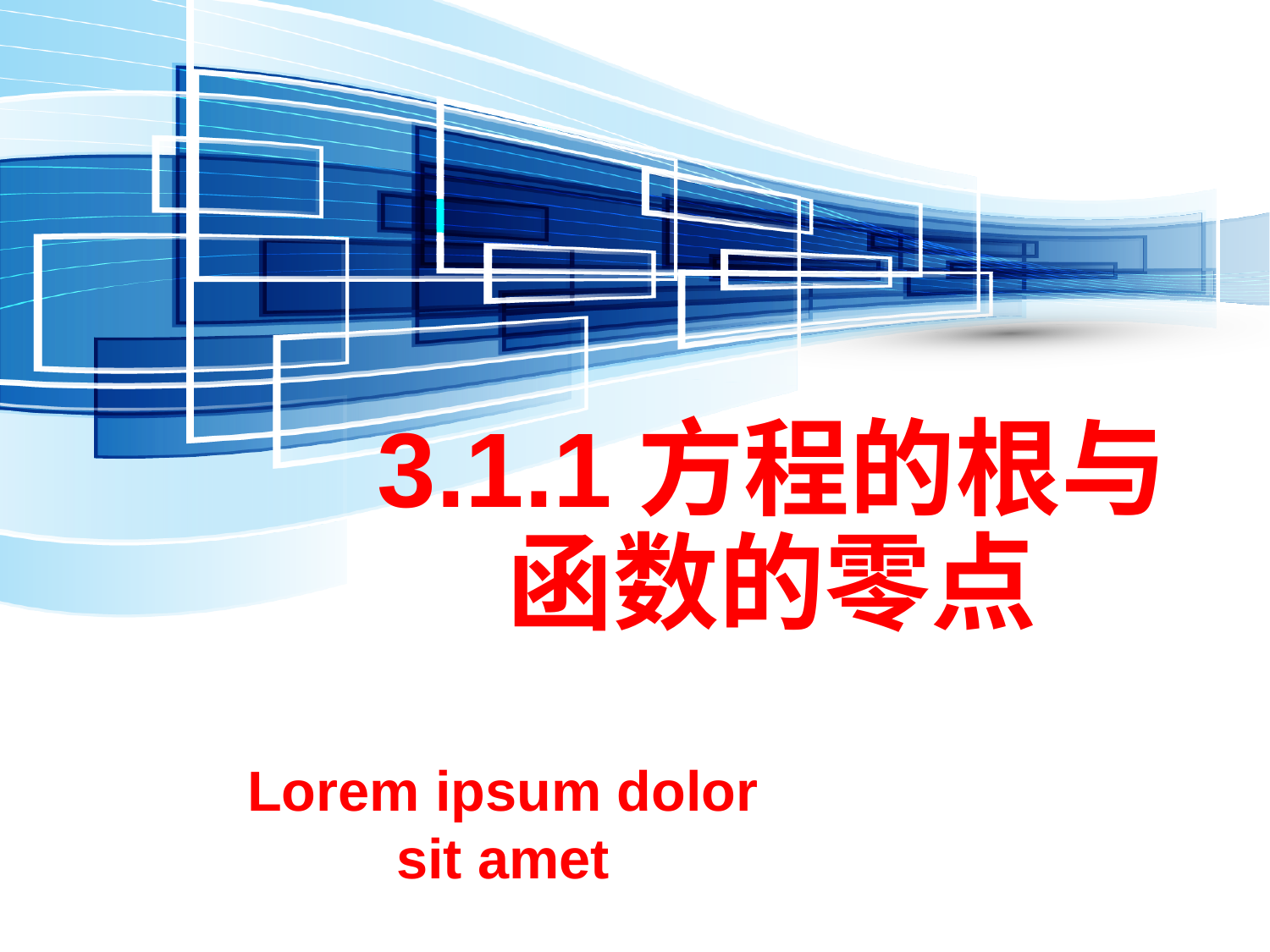

3.1.1方程的根与
函数的零点
Lorem ipsum dolor sit amet